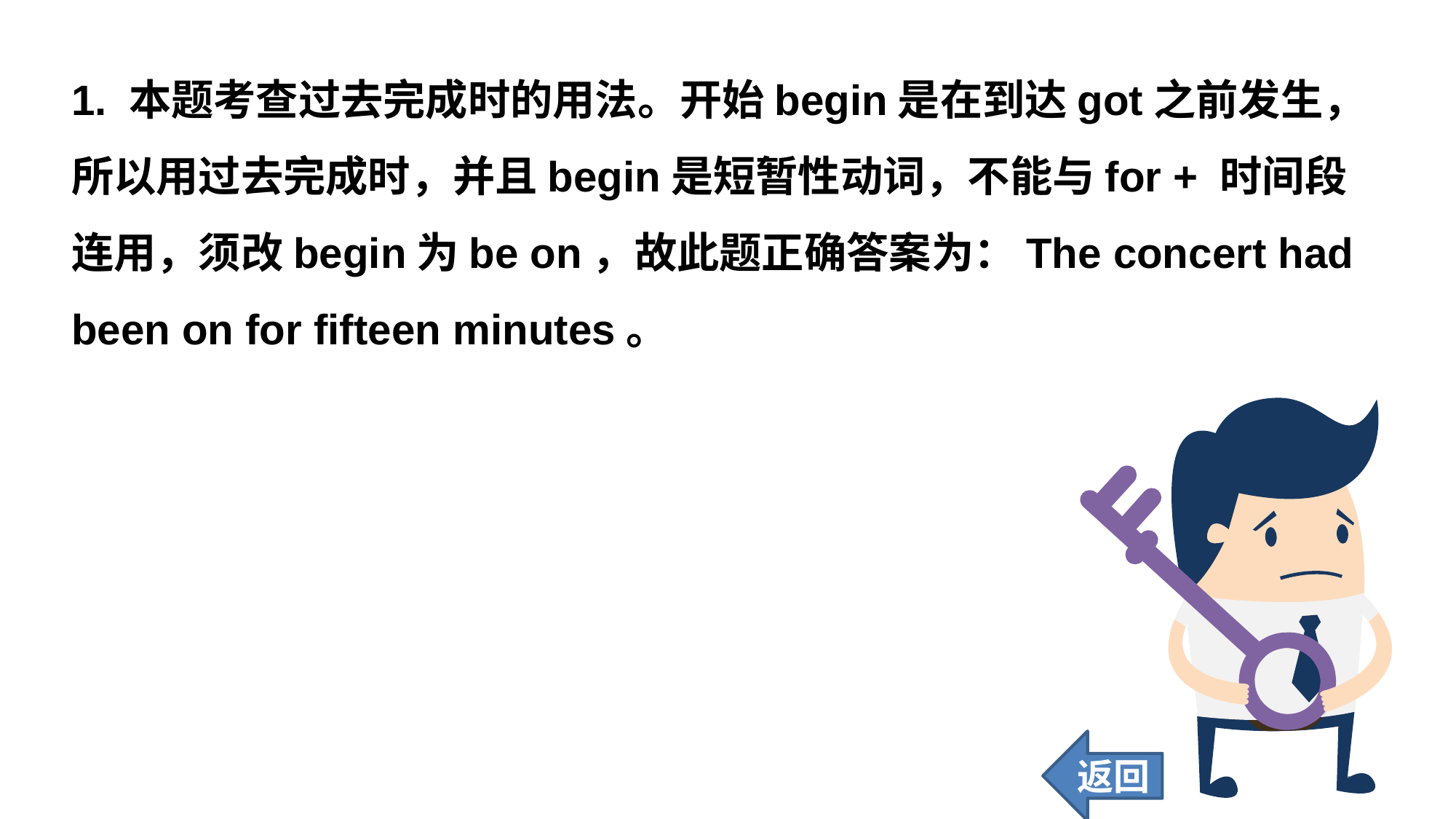

1. 本题考查过去完成时的用法。开始begin是在到达got之前发生，所以用过去完成时，并且begin是短暂性动词，不能与for + 时间段连用，须改begin为be on，故此题正确答案为：The concert had been on for fifteen minutes。

返回
110